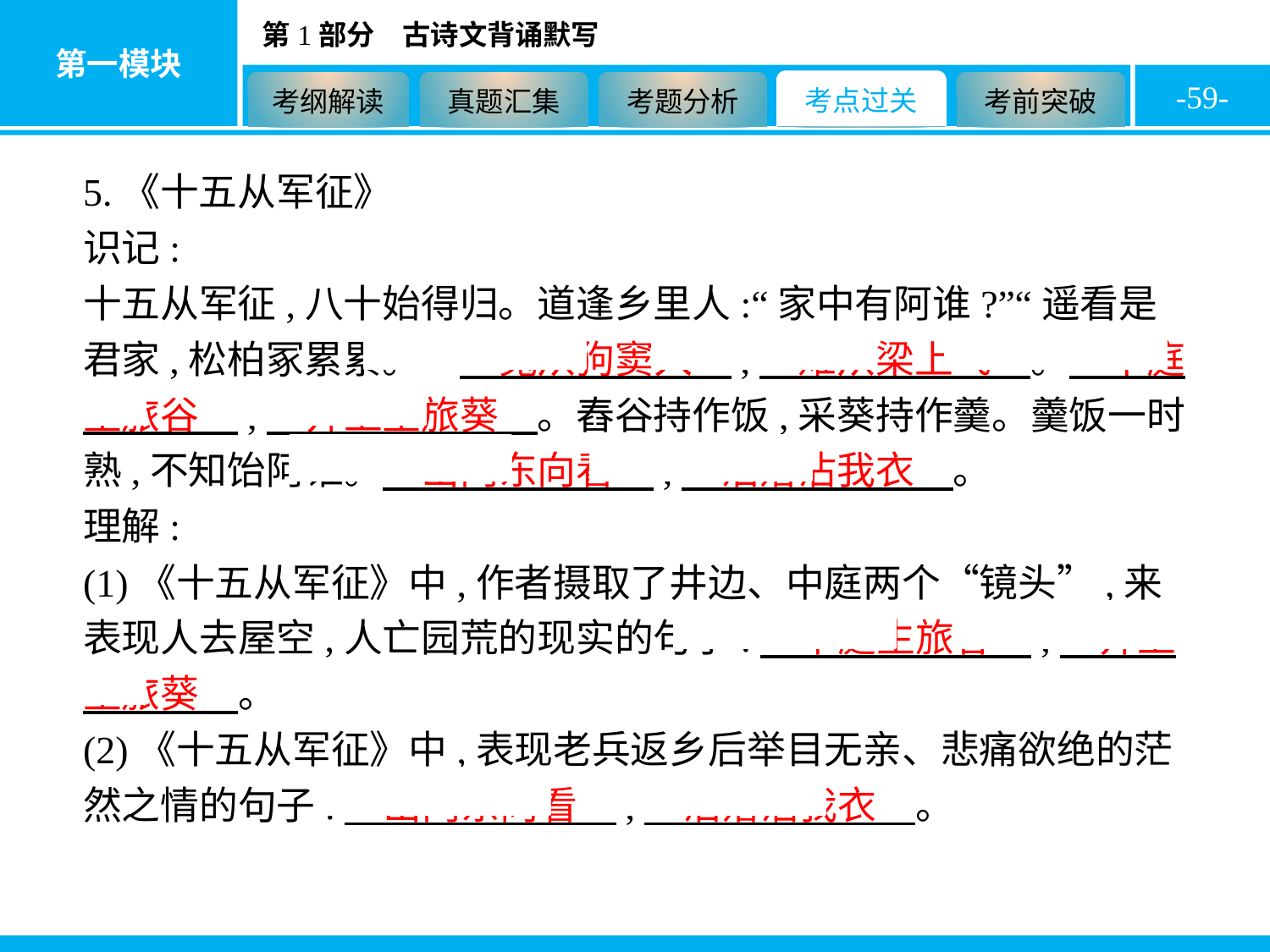

-59-
5.《十五从军征》
识记:
十五从军征,八十始得归。道逢乡里人:“家中有阿谁?”“遥看是君家,松柏冢累累。”　兔从狗窦入　,　雉从梁上飞　。　中庭生旅谷　,　井上生旅葵　。舂谷持作饭,采葵持作羹。羹饭一时熟,不知饴阿谁。　出门东向看　,　泪落沾我衣　。
理解:
(1)《十五从军征》中,作者摄取了井边、中庭两个“镜头”,来表现人去屋空,人亡园荒的现实的句子:　中庭生旅谷　,　井上生旅葵　。
(2)《十五从军征》中,表现老兵返乡后举目无亲、悲痛欲绝的茫然之情的句子:　出门东向看　,　泪落沾我衣　。